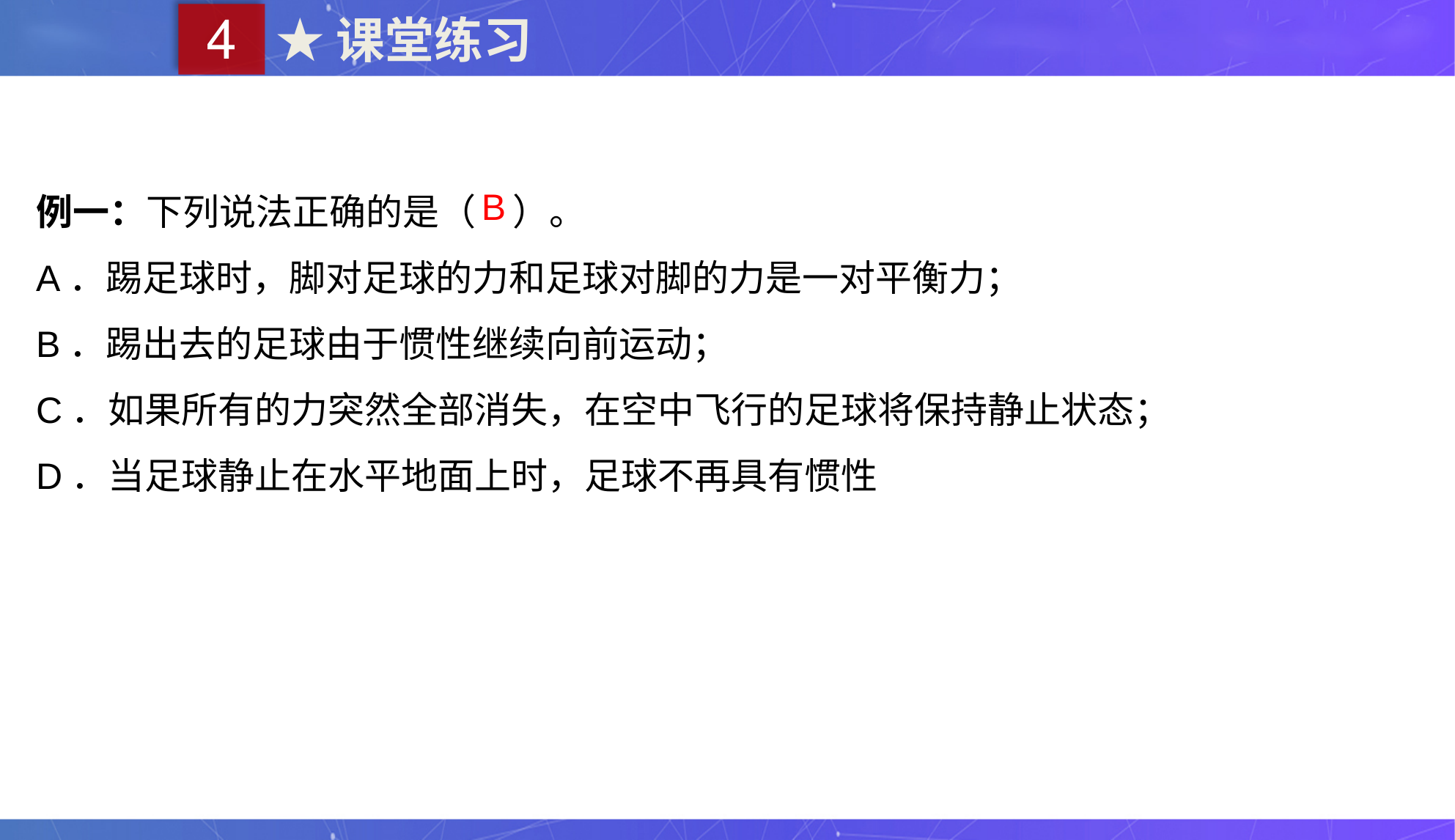

4
★课堂练习
例一：下列说法正确的是（　）。
A．踢足球时，脚对足球的力和足球对脚的力是一对平衡力；
B．踢出去的足球由于惯性继续向前运动；
C．如果所有的力突然全部消失，在空中飞行的足球将保持静止状态；
D．当足球静止在水平地面上时，足球不再具有惯性
B